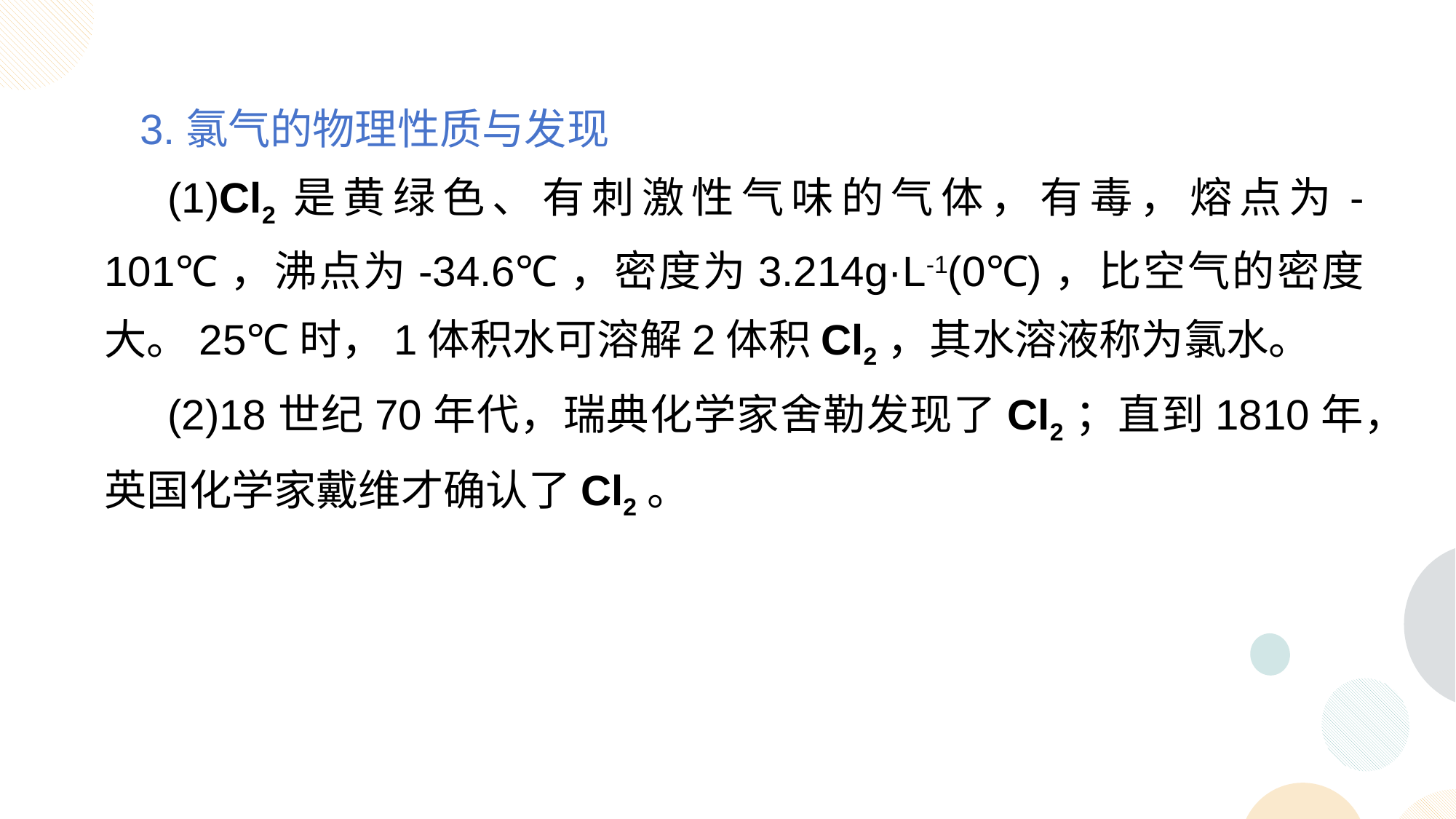

3.氯气的物理性质与发现
(1)Cl2是黄绿色、有刺激性气味的气体，有毒，熔点为-101℃，沸点为-34.6℃，密度为3.214g·L-1(0℃)，比空气的密度大。25℃时，1体积水可溶解2体积Cl2，其水溶液称为氯水。
(2)18世纪70年代，瑞典化学家舍勒发现了Cl2；直到1810年，英国化学家戴维才确认了Cl2。